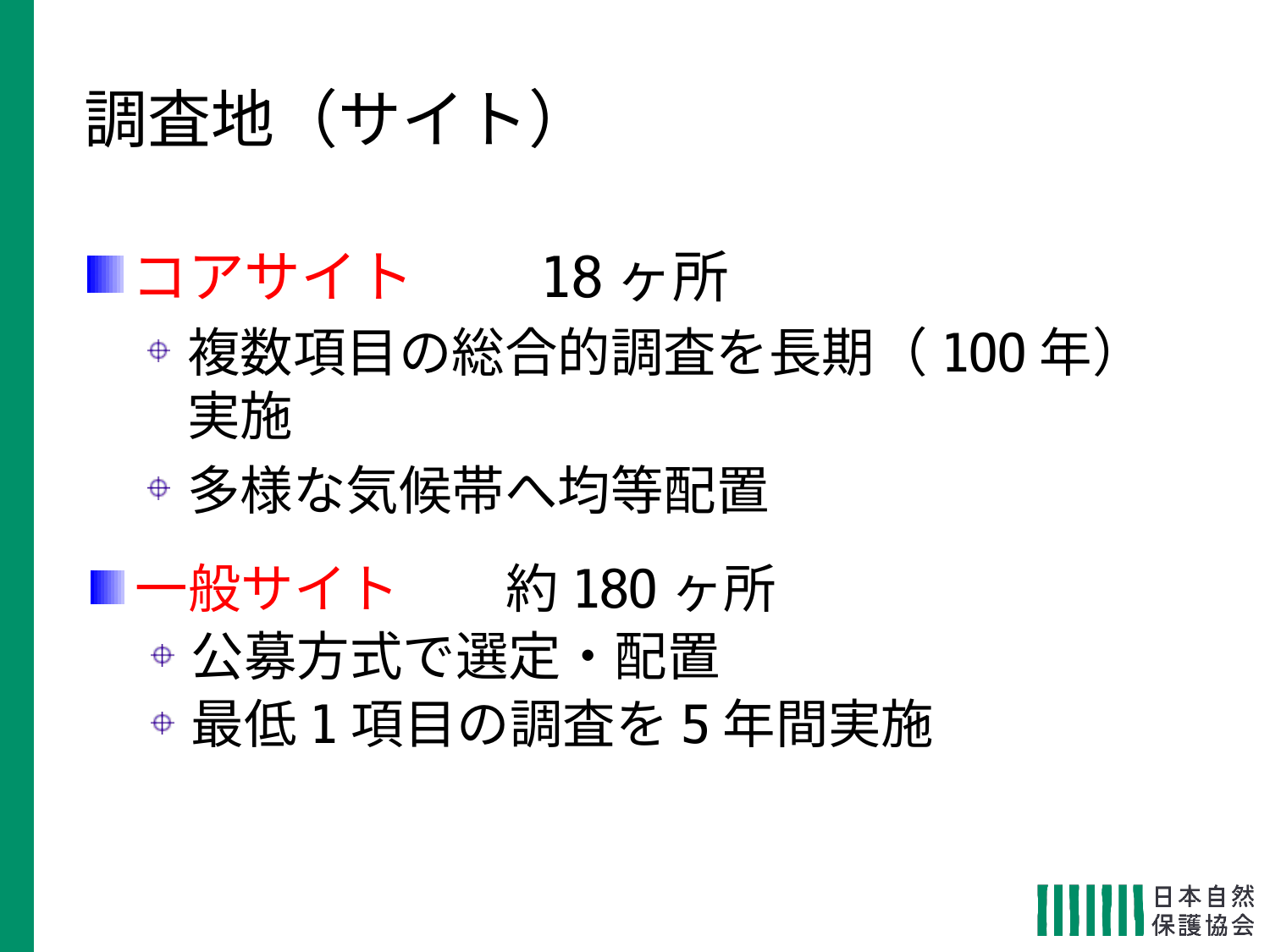

調査地（サイト）
コアサイト　　18ヶ所
複数項目の総合的調査を長期（100年）実施
多様な気候帯へ均等配置
一般サイト　　約180ヶ所
公募方式で選定・配置
最低1項目の調査を5年間実施